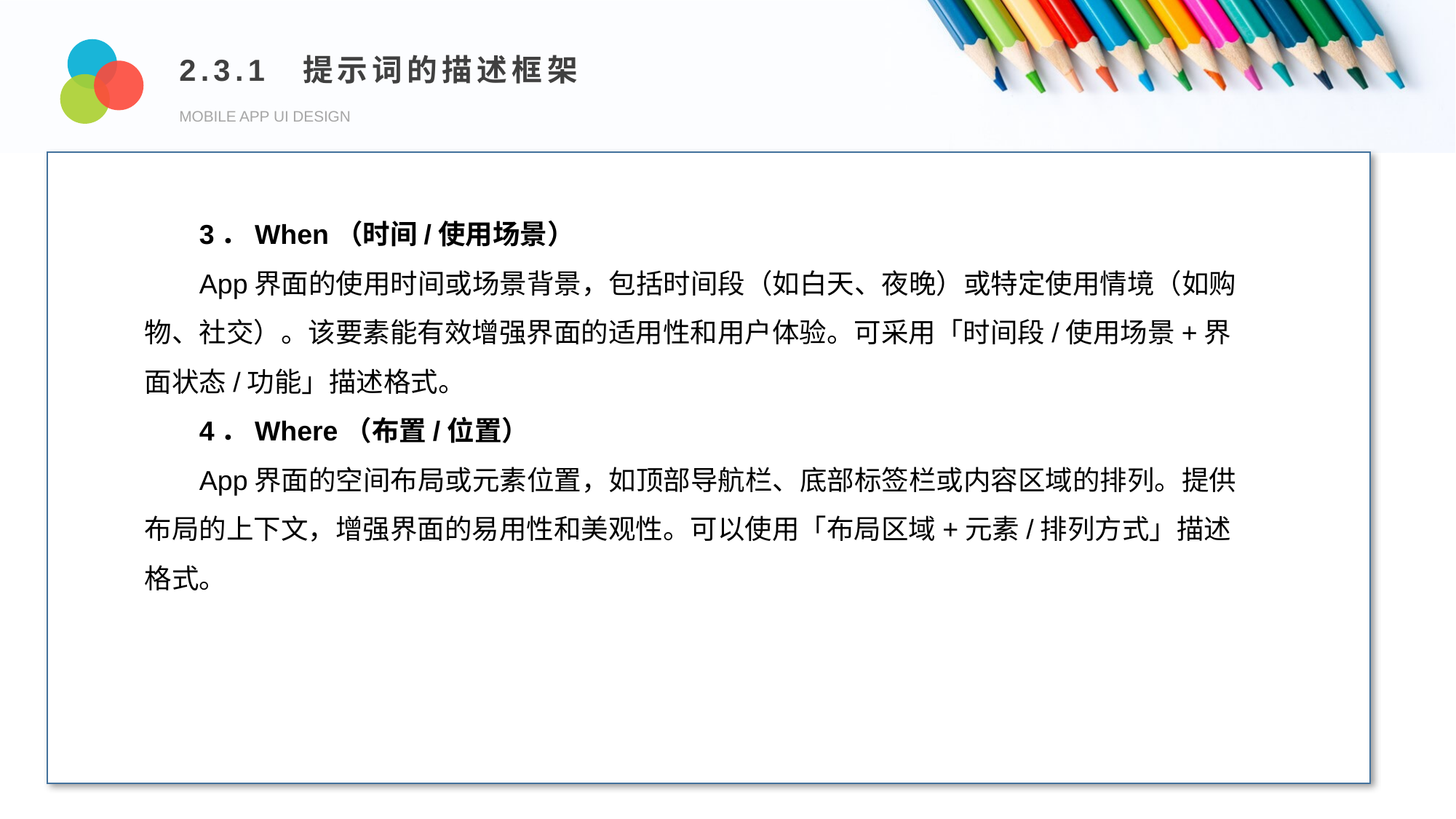

2.3.1  提示词的描述框架
MOBILE APP UI DESIGN
Design and Production
3．When（时间/使用场景）
App界面的使用时间或场景背景，包括时间段（如白天、夜晚）或特定使用情境（如购物、社交）。该要素能有效增强界面的适用性和用户体验。可采用「时间段/使用场景+界面状态/功能」描述格式。
4．Where（布置/位置）
App界面的空间布局或元素位置，如顶部导航栏、底部标签栏或内容区域的排列。提供布局的上下文，增强界面的易用性和美观性。可以使用「布局区域+元素/排列方式」描述格式。